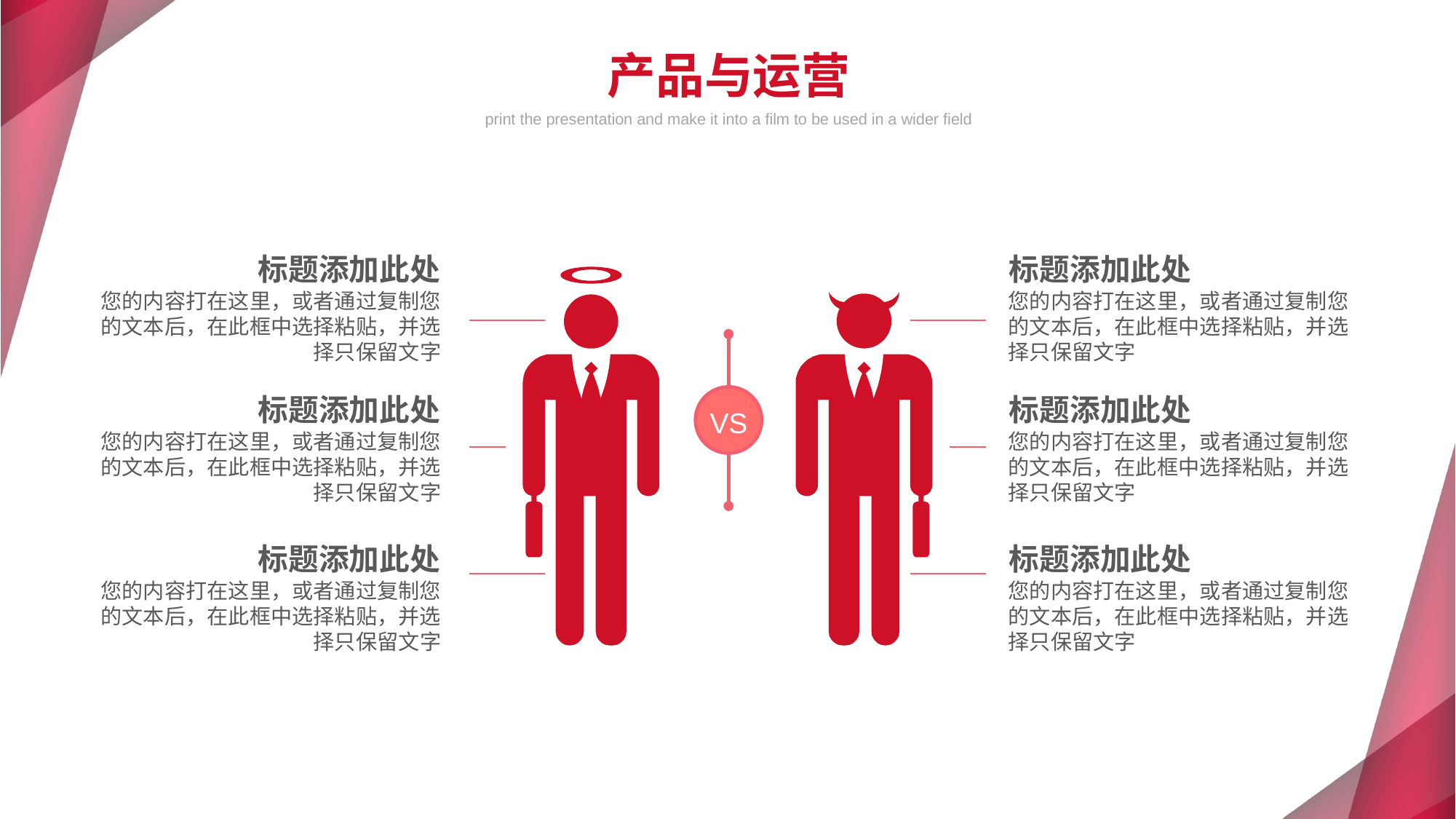

产品与运营
print the presentation and make it into a film to be used in a wider field
标题添加此处
您的内容打在这里，或者通过复制您的文本后，在此框中选择粘贴，并选择只保留文字
标题添加此处
您的内容打在这里，或者通过复制您的文本后，在此框中选择粘贴，并选择只保留文字

VS
标题添加此处
您的内容打在这里，或者通过复制您的文本后，在此框中选择粘贴，并选择只保留文字
标题添加此处
您的内容打在这里，或者通过复制您的文本后，在此框中选择粘贴，并选择只保留文字
标题添加此处
您的内容打在这里，或者通过复制您的文本后，在此框中选择粘贴，并选择只保留文字
标题添加此处
您的内容打在这里，或者通过复制您的文本后，在此框中选择粘贴，并选择只保留文字